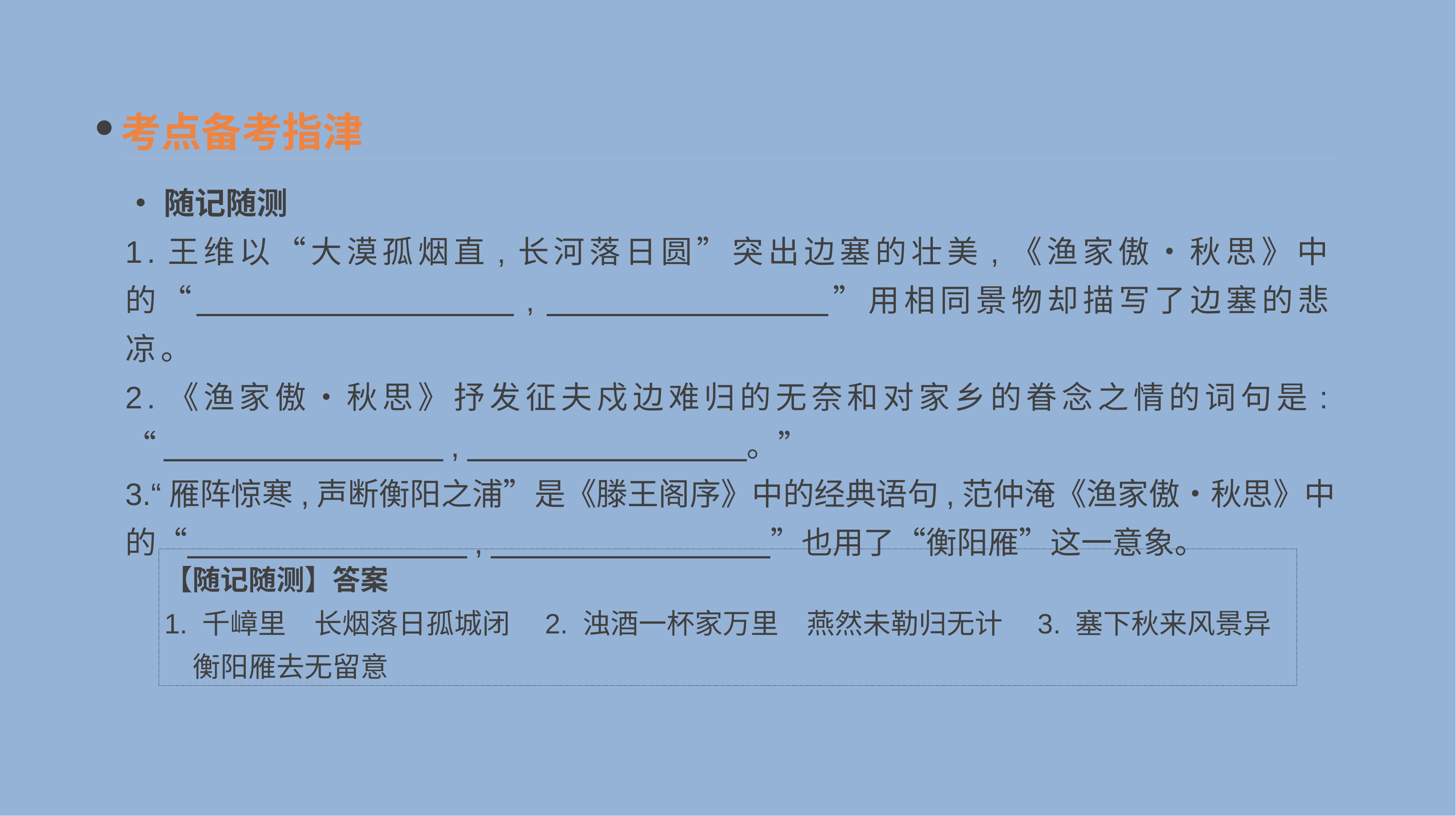

考点备考指津

•随记随测
1.王维以“大漠孤烟直,长河落日圆”突出边塞的壮美,《渔家傲•秋思》中的“　　　　　　　　　,　　　　　　　　”用相同景物却描写了边塞的悲凉。
2.《渔家傲•秋思》抒发征夫戍边难归的无奈和对家乡的眷念之情的词句是:
“　　　　　　　　　,　　　　　　　　　。”
3.“雁阵惊寒,声断衡阳之浦”是《滕王阁序》中的经典语句,范仲淹《渔家傲•秋思》中的“　　　　　　　　　,　　　　　　　　　”也用了“衡阳雁”这一意象。
【随记随测】答案
1. 千嶂里　长烟落日孤城闭　2. 浊酒一杯家万里　燕然未勒归无计　3. 塞下秋来风景异　衡阳雁去无留意